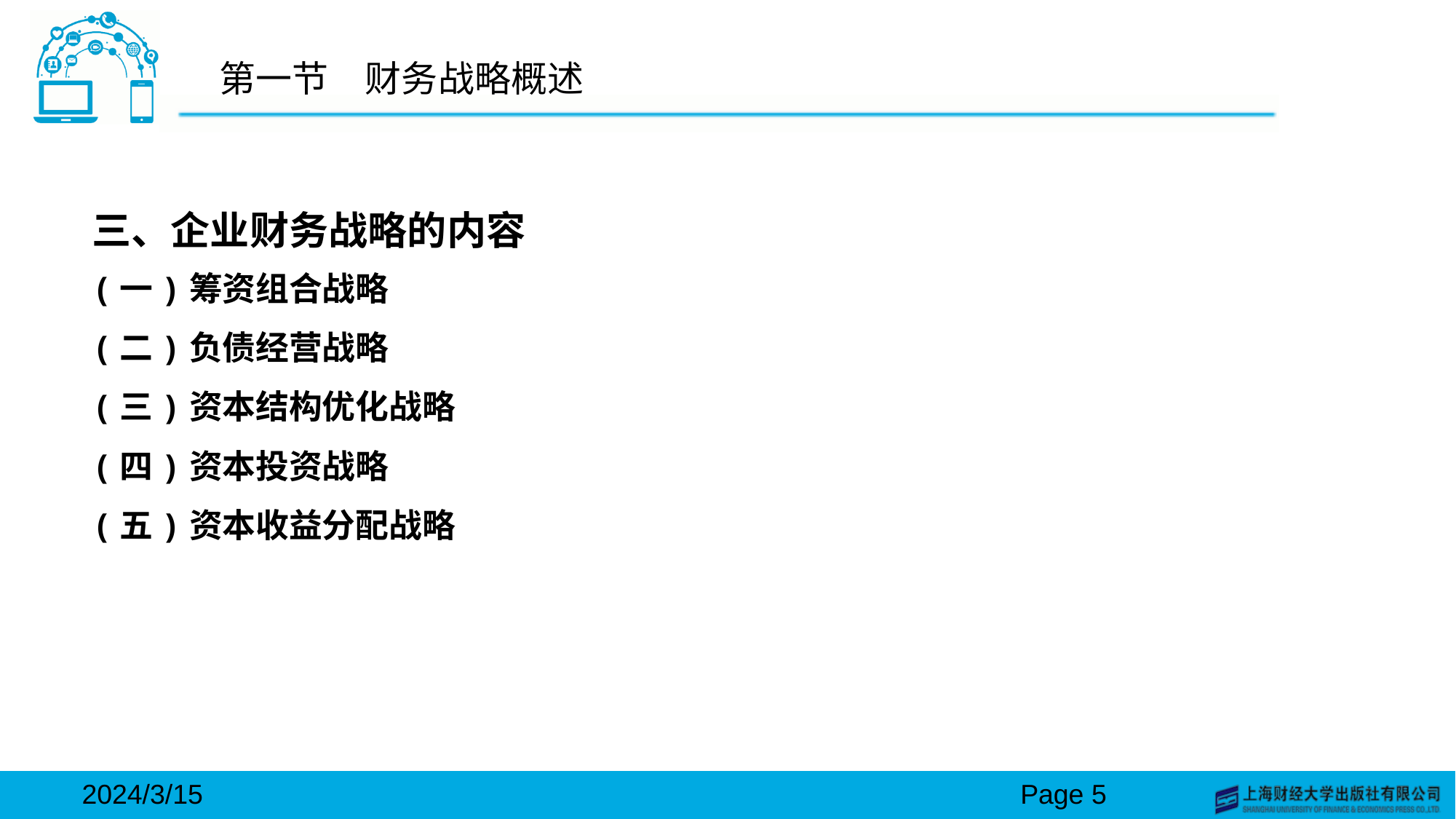

# 第一节　财务战略概述
三、企业财务战略的内容
(一)筹资组合战略
(二)负债经营战略
(三)资本结构优化战略
(四)资本投资战略
(五)资本收益分配战略

2024/3/15
Page 5